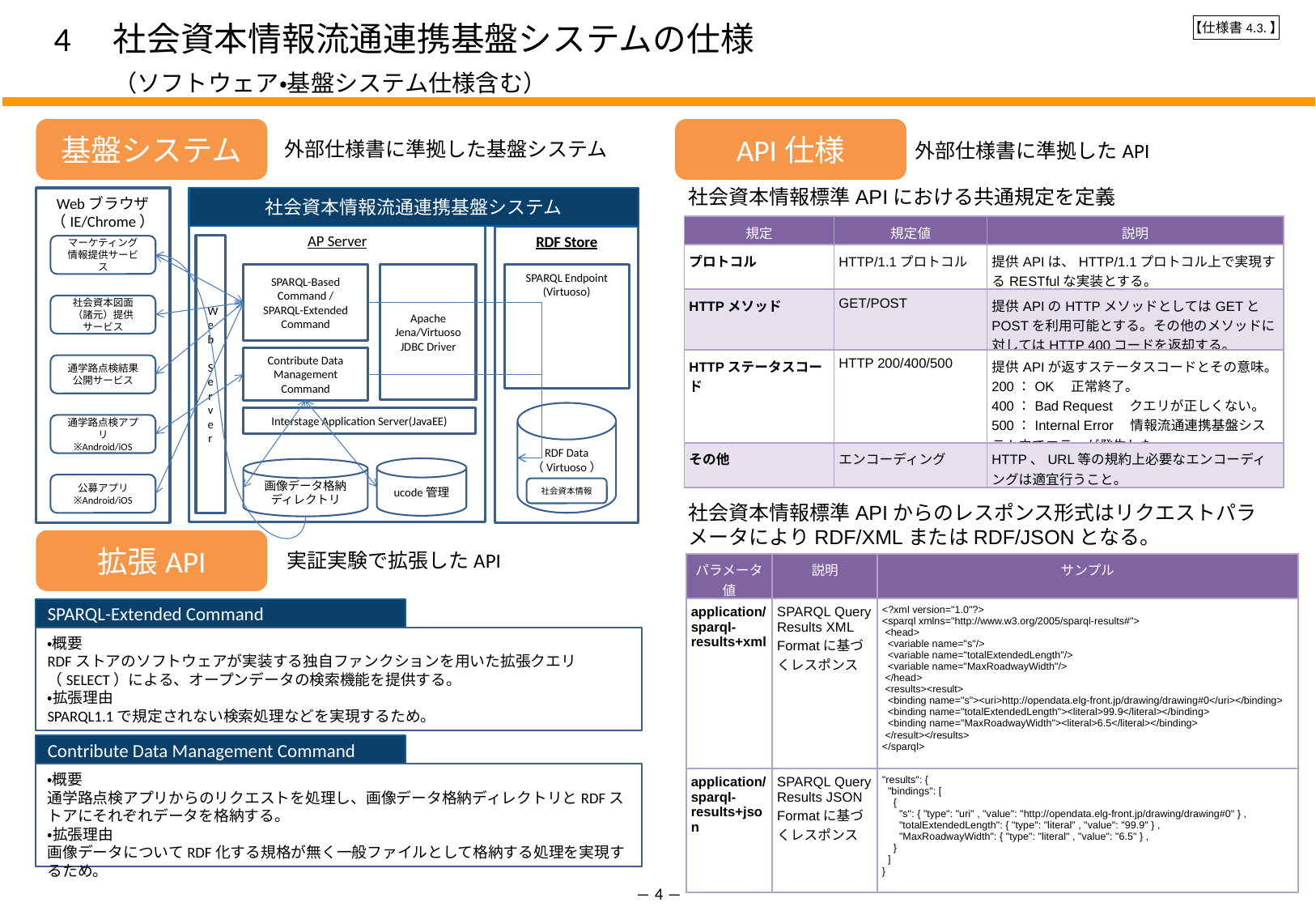

【仕様書4.3.】
# 4　社会資本情報流通連携基盤システムの仕様 　　　（ソフトウェア・基盤システム仕様含む）
基盤システム
API仕様
外部仕様書に準拠した基盤システム
外部仕様書に準拠したAPI
社会資本情報標準APIにおける共通規定を定義
社会資本情報流通連携基盤システム
Webブラウザ
（IE/Chrome）

| 規定 | 規定値 | 説明 |
| --- | --- | --- |
| プロトコル | HTTP/1.1プロトコル | 提供APIは、HTTP/1.1プロトコル上で実現するRESTfulな実装とする。 |
| HTTPメソッド | GET/POST | 提供APIのHTTPメソッドとしてはGETとPOSTを利用可能とする。その他のメソッドに対してはHTTP 400コードを返却する。 |
| HTTPステータスコード | HTTP 200/400/500 | 提供APIが返すステータスコードとその意味。 200：OK　正常終了。 400：Bad Request　クエリが正しくない。 500：Internal Error　情報流通連携基盤システム内でエラーが発生した。 |
| その他 | エンコーディング | HTTP、URL等の規約上必要なエンコーディングは適宜行うこと。 |
AP Server
RDF Store
Web　Server
マーケティング情報提供サービス
Apache Jena/Virtuoso JDBC Driver
SPARQL Endpoint
(Virtuoso)
SPARQL-Based
Command /
SPARQL-Extended
Command
社会資本図面（諸元）提供サービス
Contribute Data
Management
Command
通学路点検結果公開サービス
RDF Data
（Virtuoso）
Interstage Application Server(JavaEE)
通学路点検アプリ
※Android/iOS
ucode管理
画像データ格納
ディレクトリ
公募アプリ
※Android/iOS
社会資本情報
社会資本情報標準APIからのレスポンス形式はリクエストパラメータによりRDF/XMLまたはRDF/JSONとなる。
拡張API
実証実験で拡張したAPI
| パラメータ値 | 説明 | サンプル |
| --- | --- | --- |
| application/ sparql-results+xml | SPARQL Query Results XML Formatに基づくレスポンス | <?xml version="1.0"?> <sparql xmlns="http://www.w3.org/2005/sparql-results#"> <head> <variable name="s"/> <variable name="totalExtendedLength"/> <variable name="MaxRoadwayWidth"/> </head> <results><result> <binding name="s"><uri>http://opendata.elg-front.jp/drawing/drawing#0</uri></binding> <binding name="totalExtendedLength"><literal>99.9</literal></binding> <binding name="MaxRoadwayWidth"><literal>6.5</literal></binding> </result></results> </sparql> |
| application/ sparql-results+json | SPARQL Query Results JSON Formatに基づくレスポンス | "results": { "bindings": [ { "s": { "type": "uri" , "value": "http://opendata.elg-front.jp/drawing/drawing#0" } , "totalExtendedLength": { "type": "literal" , "value": "99.9" } , "MaxRoadwayWidth": { "type": "literal" , "value": "6.5" } , } ] } |
SPARQL-Extended Command
・概要
RDFストアのソフトウェアが実装する独自ファンクションを用いた拡張クエリ（SELECT）による、オープンデータの検索機能を提供する。
・拡張理由
SPARQL1.1で規定されない検索処理などを実現するため。
Contribute Data Management Command
・概要
通学路点検アプリからのリクエストを処理し、画像データ格納ディレクトリとRDFストアにそれぞれデータを格納する。
・拡張理由
画像データについてRDF化する規格が無く一般ファイルとして格納する処理を実現するため。
― 4 ―